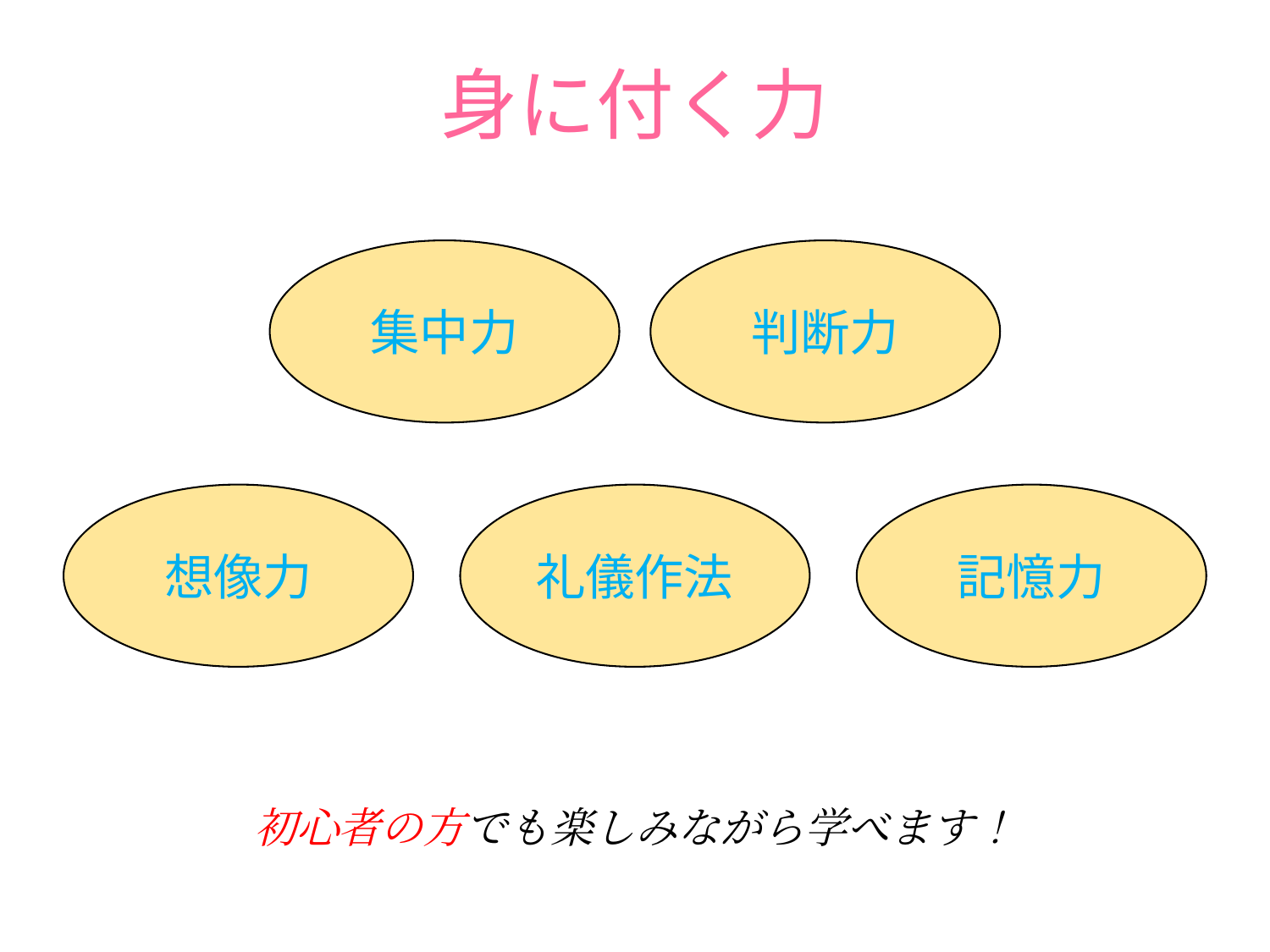

身に付く力
判断力
集中力
礼儀作法
記憶力
想像力
初心者の方でも楽しみながら学べます！